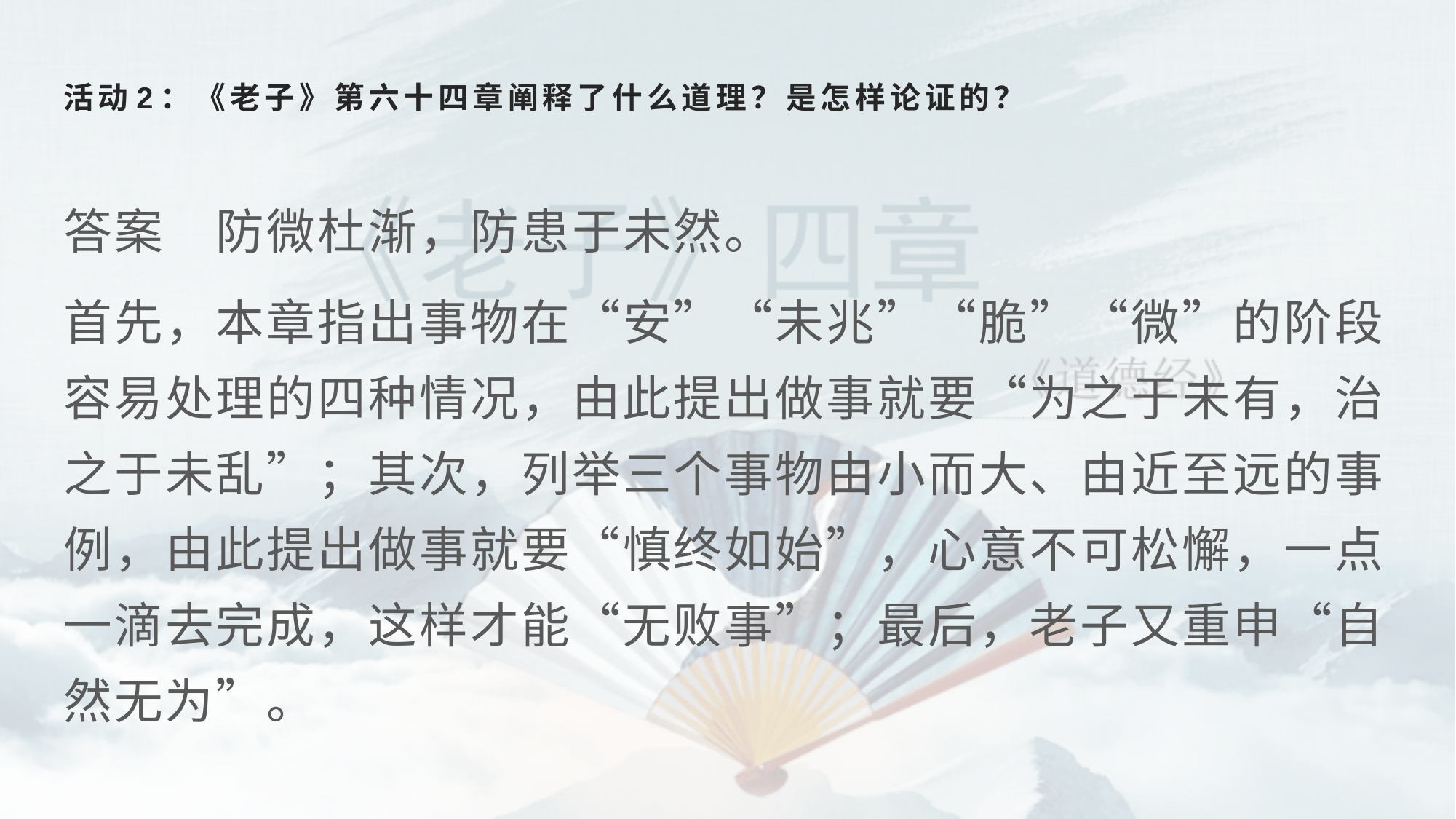

# 活动2：《老子》第六十四章阐释了什么道理？是怎样论证的？
答案　防微杜渐，防患于未然。
首先，本章指出事物在“安”“未兆”“脆”“微”的阶段容易处理的四种情况，由此提出做事就要“为之于未有，治之于未乱”；其次，列举三个事物由小而大、由近至远的事例，由此提出做事就要“慎终如始”，心意不可松懈，一点一滴去完成，这样才能“无败事”；最后，老子又重申“自然无为”。